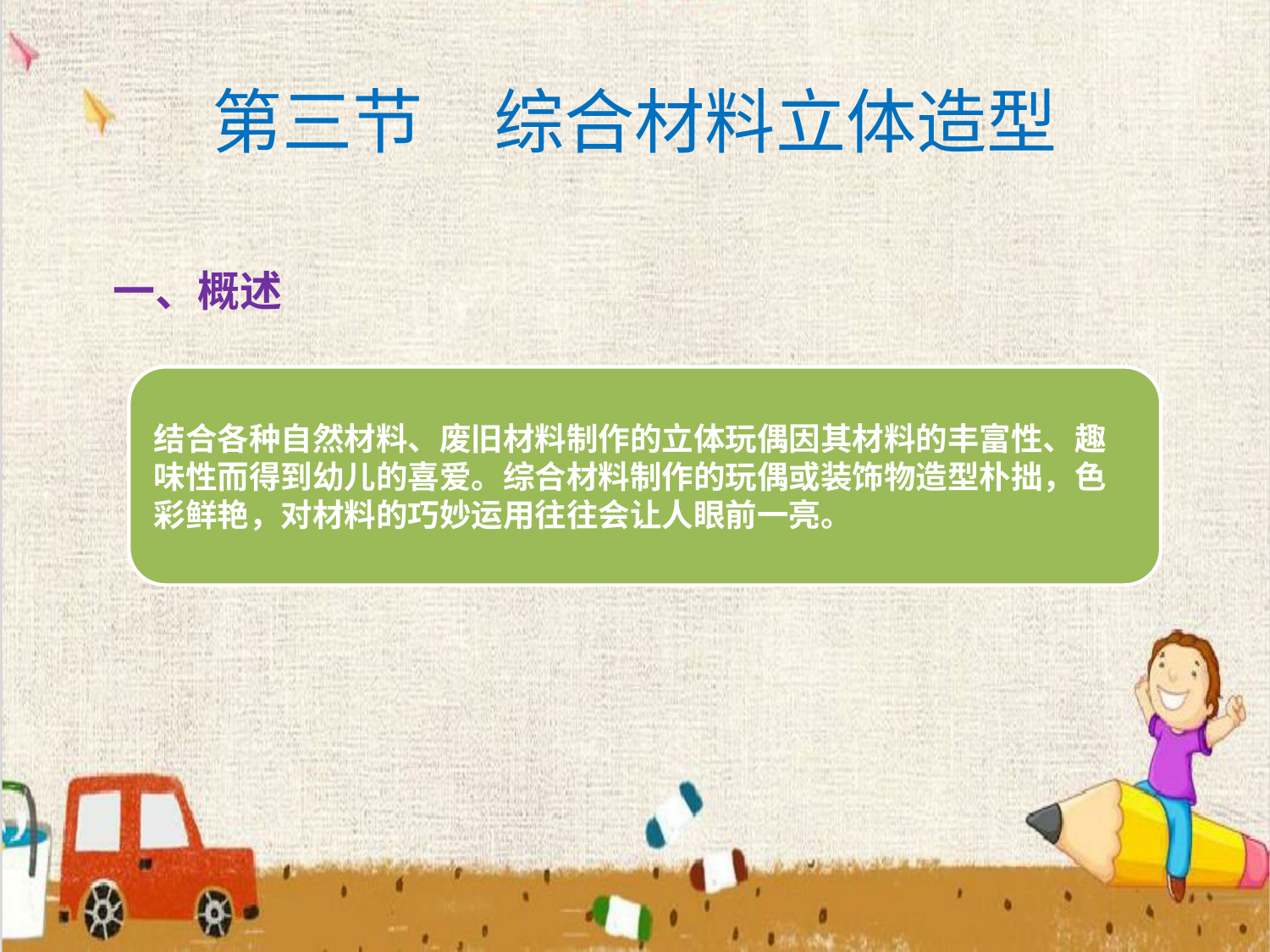

# 第三节　综合材料立体造型
一、概述
结合各种自然材料、废旧材料制作的立体玩偶因其材料的丰富性、趣味性而得到幼儿的喜爱。综合材料制作的玩偶或装饰物造型朴拙，色彩鲜艳，对材料的巧妙运用往往会让人眼前一亮。